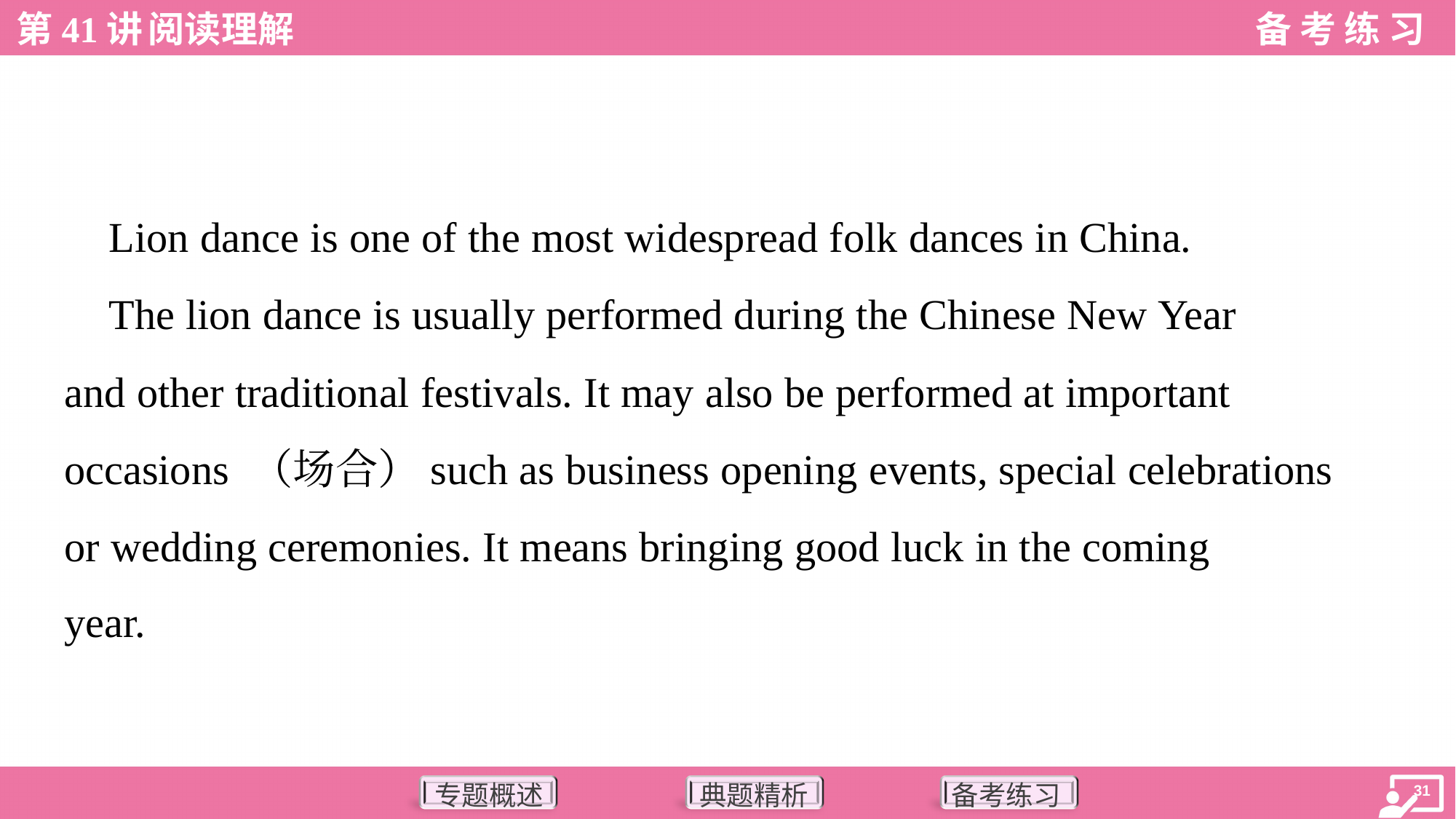

Lion dance is one of the most widespread folk dances in China.
    The lion dance is usually performed during the Chinese New Year
and other traditional festivals. It may also be performed at important
occasions （场合）such as business opening events, special celebrations
or wedding ceremonies. It means bringing good luck in the coming
year.